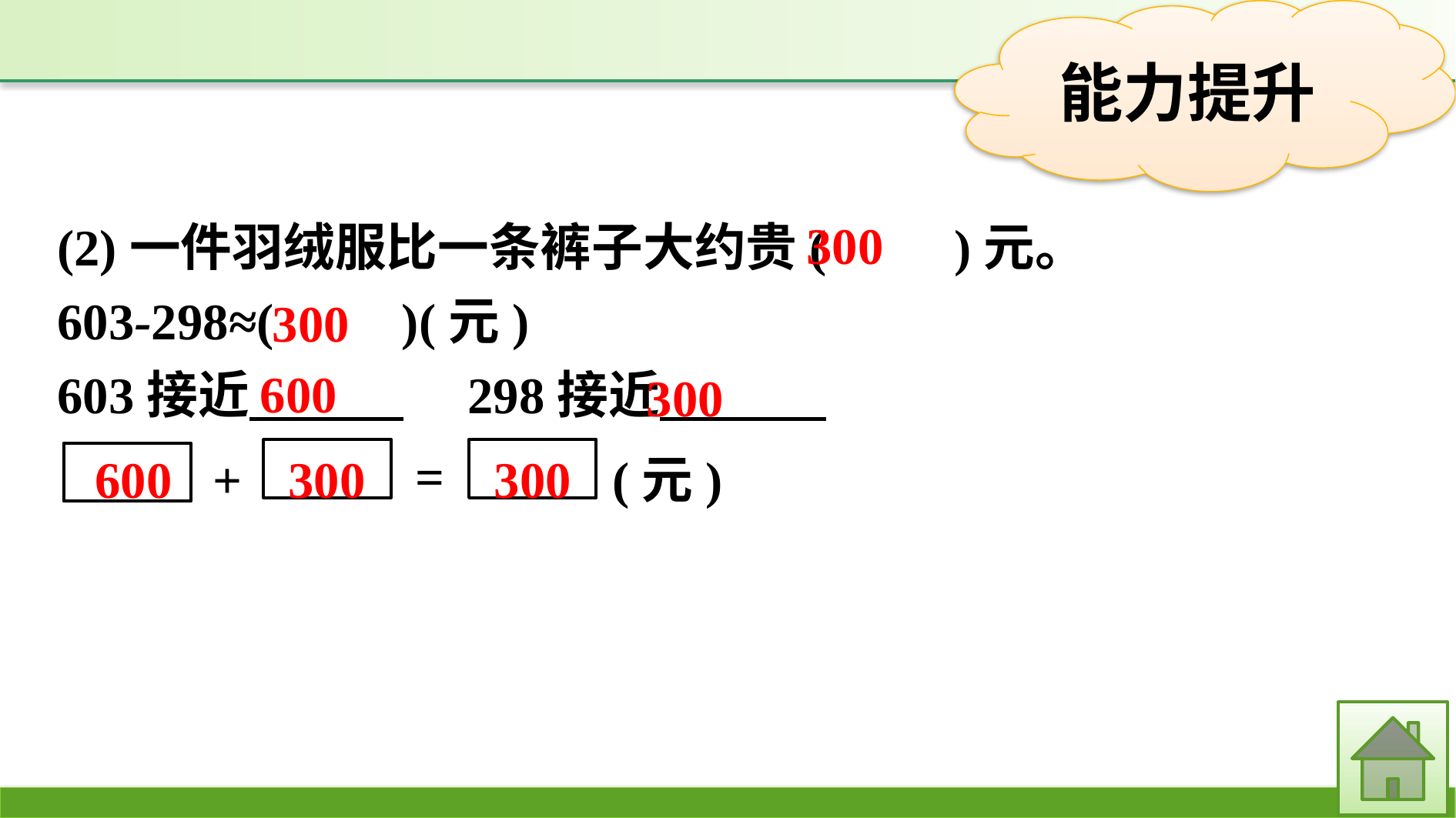

300
(2)一件羽绒服比一条裤子大约贵(　　)元。
603-298≈(　　)(元)
603接近　　　　298接近
300
600
300
=
+
(元)

600         300          300